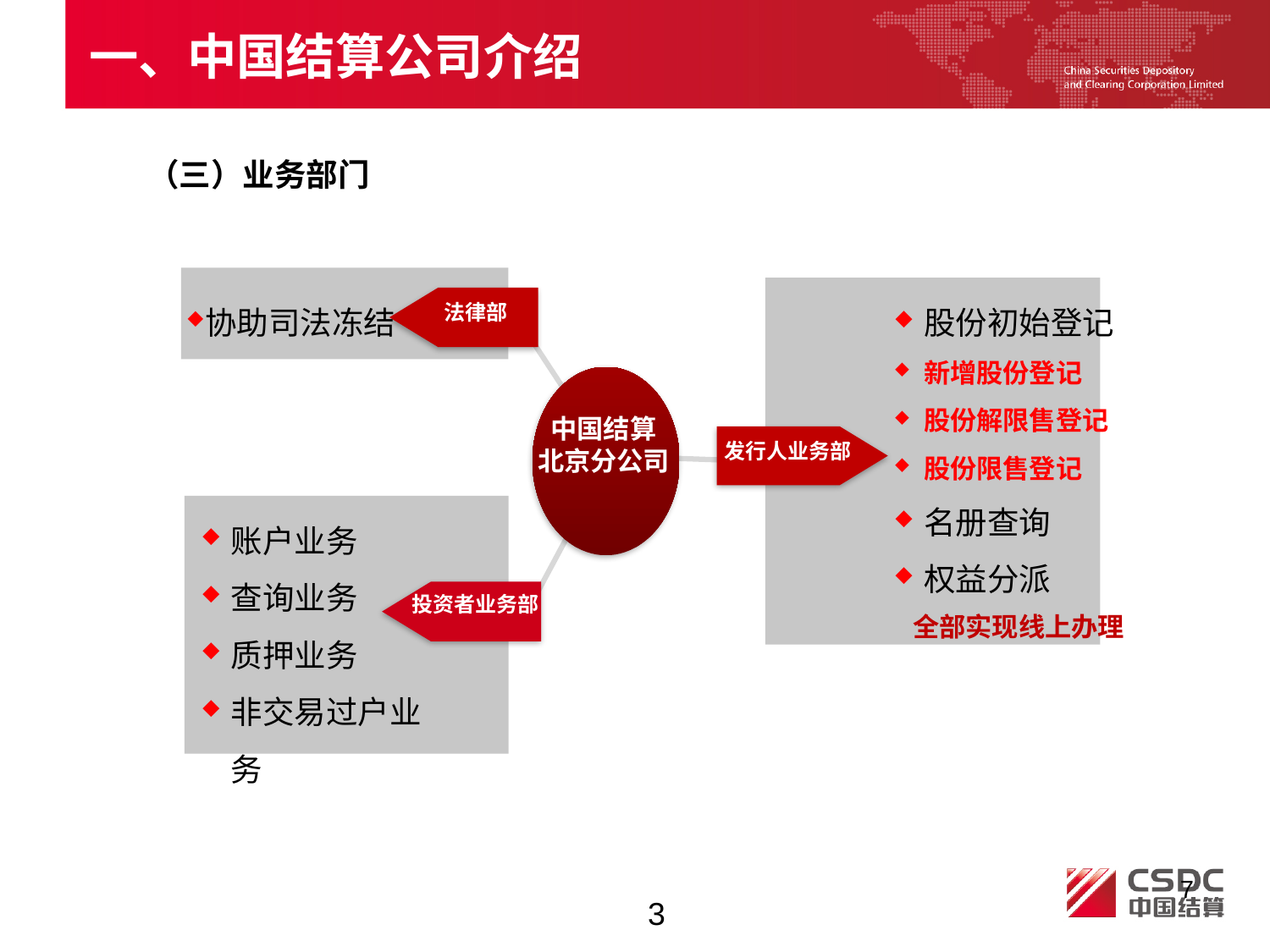

一、中国结算公司介绍
（三）业务部门

协助司法冻结
股份初始登记
新增股份登记
股份解限售登记
股份限售登记
名册查询
权益分派

法律部

中国结算
北京分公司

发行人业务部

账户业务
查询业务
质押业务
非交易过户业务

投资者业务部
全部实现线上办理
7
3